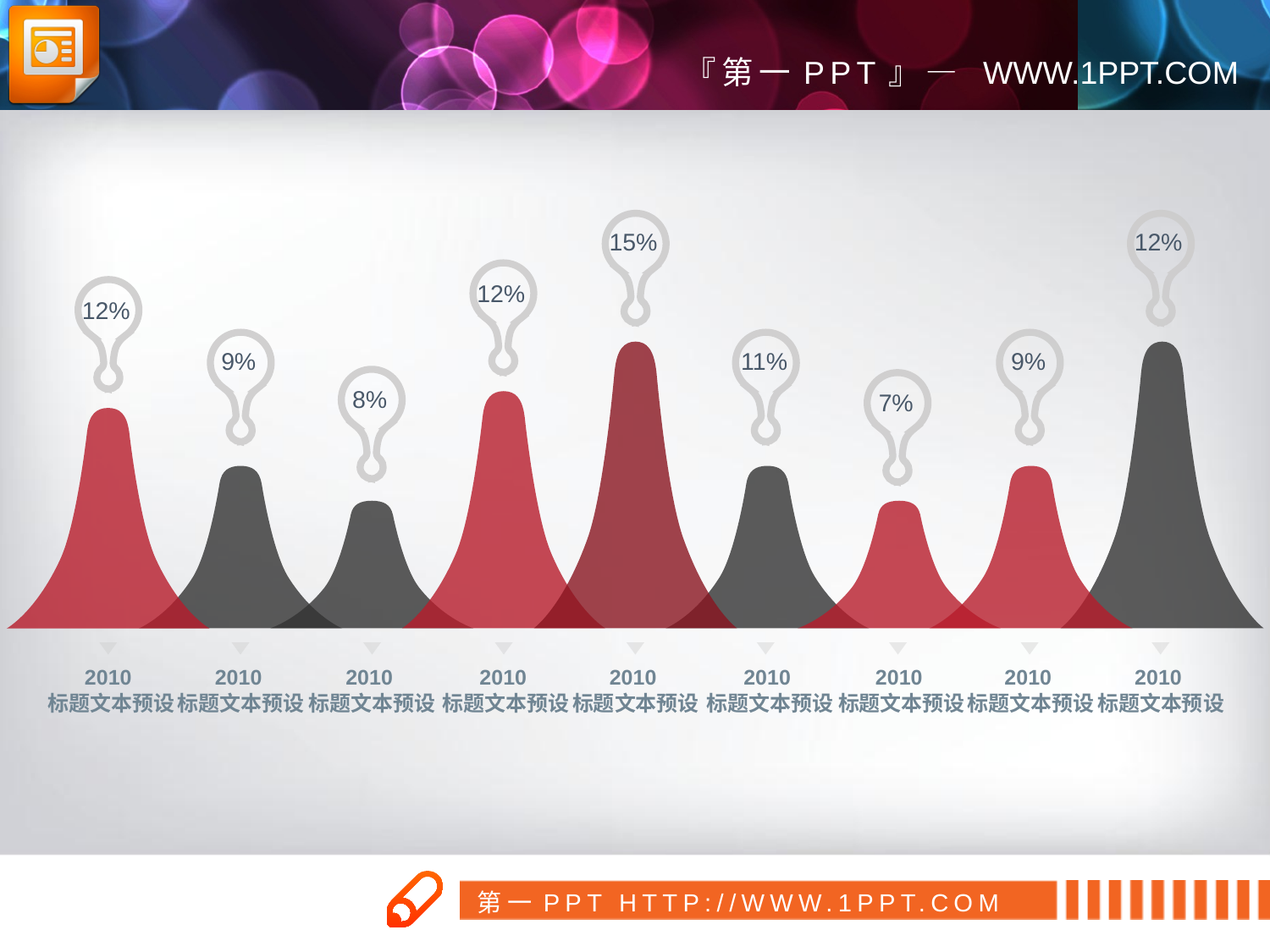

15%

12%

12%

12%

9%

11%

9%

8%

7%

2010
标题文本预设
2010
标题文本预设
2010
标题文本预设
2010
标题文本预设
2010
标题文本预设
2010
标题文本预设
2010
标题文本预设
2010
标题文本预设
2010
标题文本预设